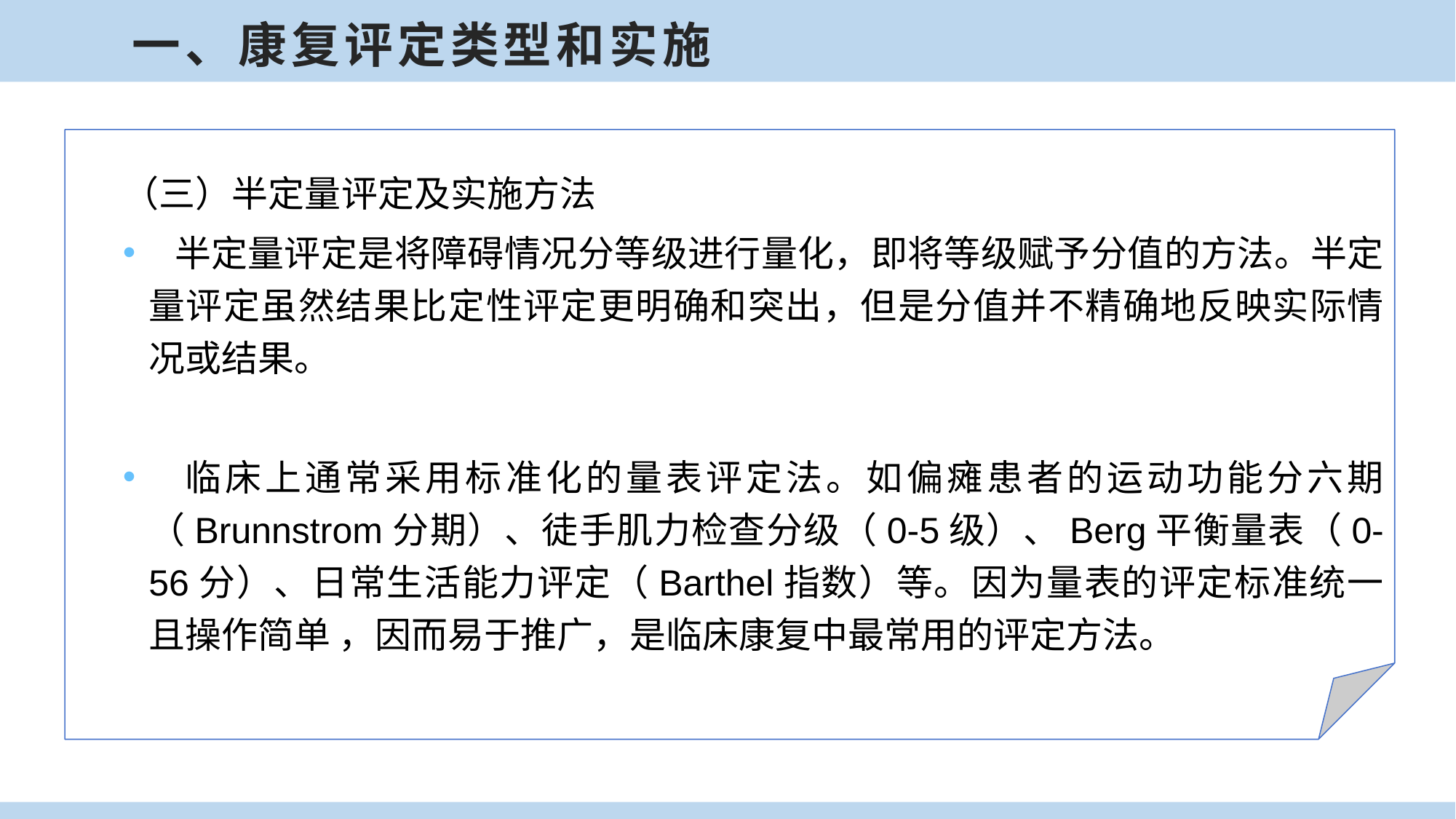

一、康复评定类型和实施

（三）半定量评定及实施方法
  半定量评定是将障碍情况分等级进行量化，即将等级赋予分值的方法。半定量评定虽然结果比定性评定更明确和突出，但是分值并不精确地反映实际情况或结果。

  临床上通常采用标准化的量表评定法。如偏瘫患者的运动功能分六期（Brunnstrom分期）、徒手肌力检查分级（0-5级）、Berg平衡量表（0-56分）、日常生活能力评定（Barthel指数）等。因为量表的评定标准统一且操作简单 ，因而易于推广，是临床康复中最常用的评定方法。